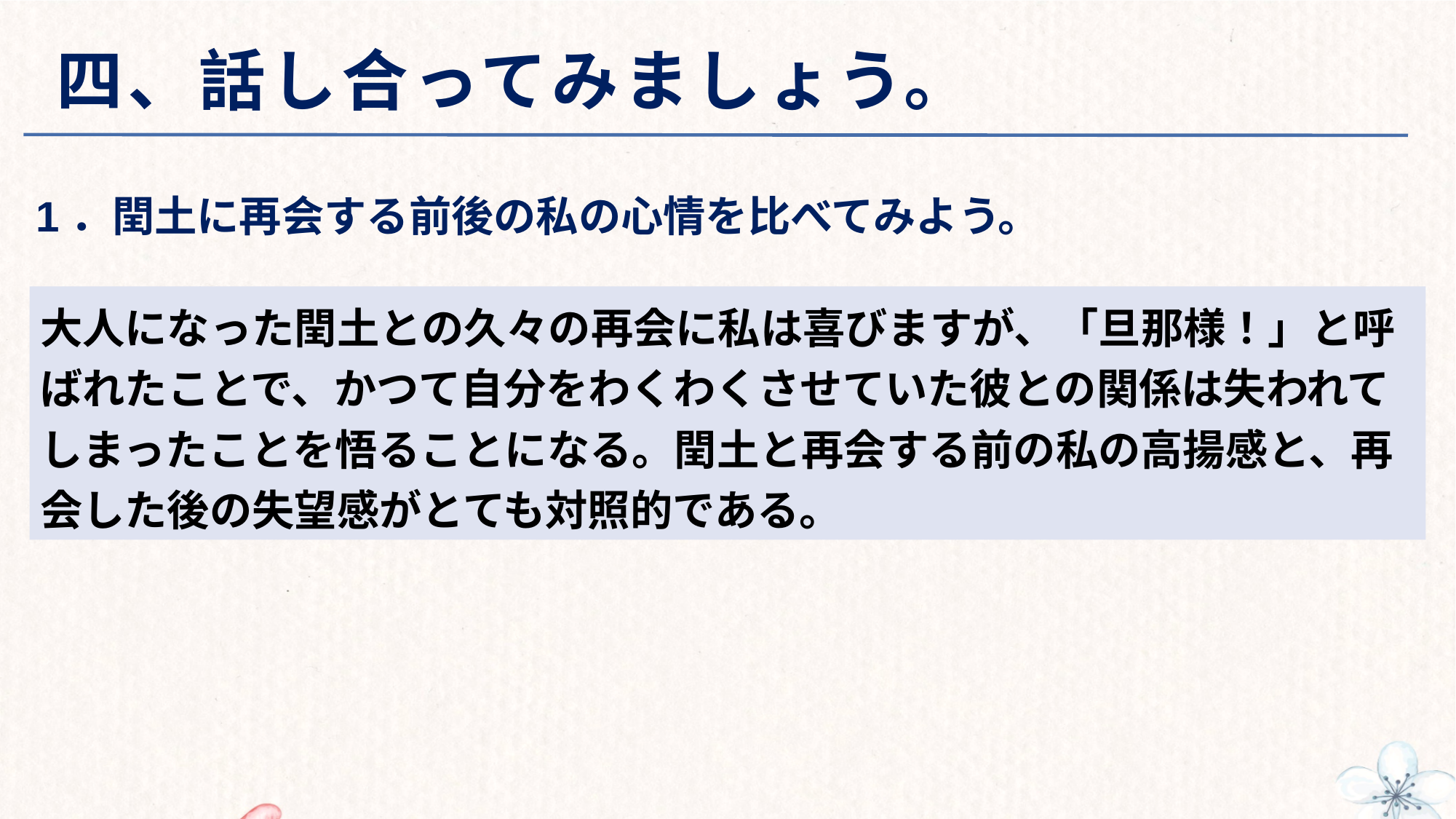

# 四、話し合ってみましょう。
1．閏土に再会する前後の私の心情を比べてみよう。
大人になった閏土との久々の再会に私は喜びますが、「旦那様！」と呼ばれたことで、かつて自分をわくわくさせていた彼との関係は失われてしまったことを悟ることになる。閏土と再会する前の私の高揚感と、再会した後の失望感がとても対照的である。